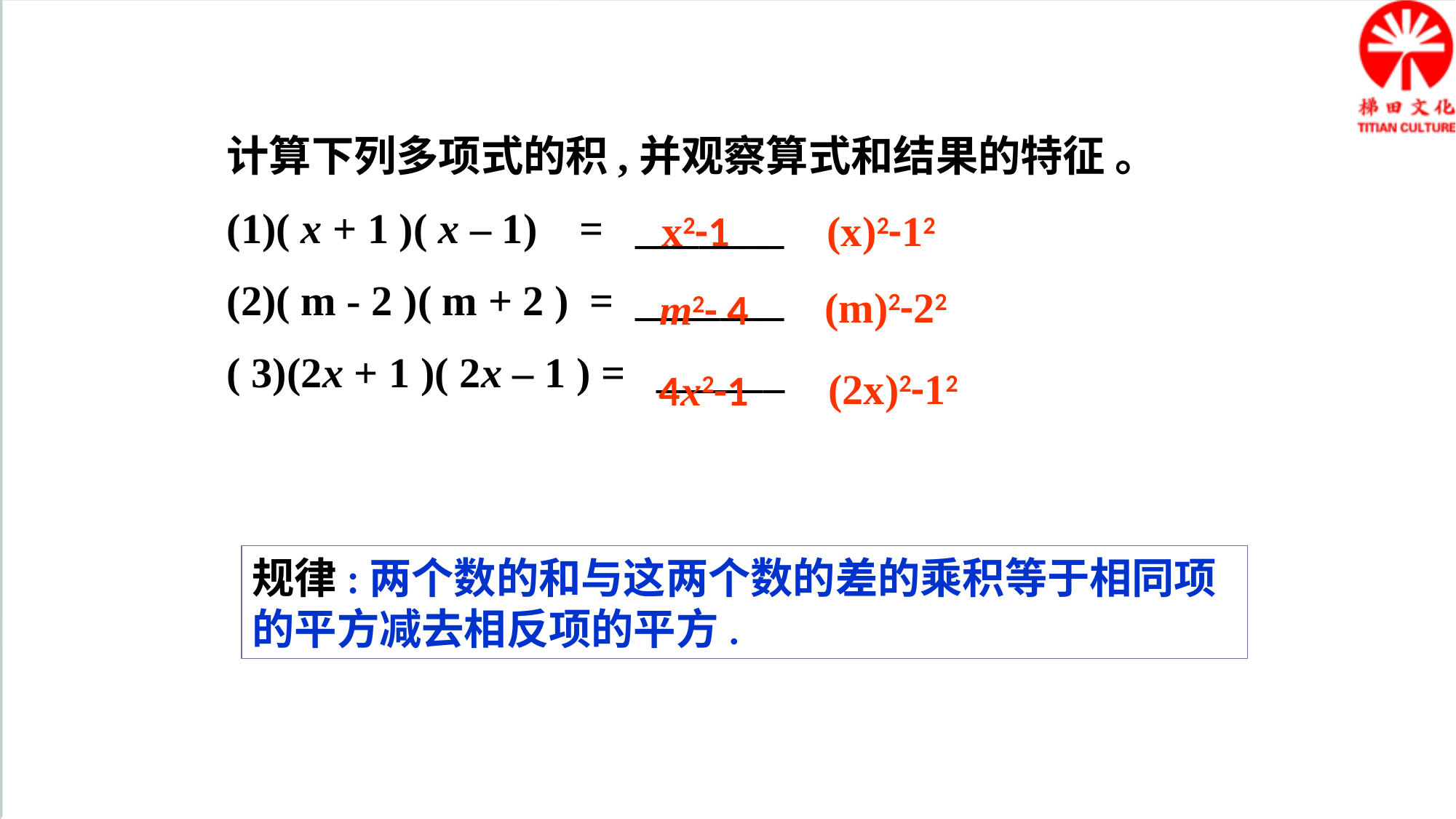

计算下列多项式的积,并观察算式和结果的特征 。
(1)( x + 1 )( x – 1)    =   _______
(2)( m - 2 )( m + 2 )  =  _______
( 3)(2x + 1 )( 2x – 1 ) =   ______

(x)2-12
x2-1
(m)2-22
m2- 4
(2x)2-12
4x2-1
规律:两个数的和与这两个数的差的乘积等于相同项的平方减去相反项的平方.